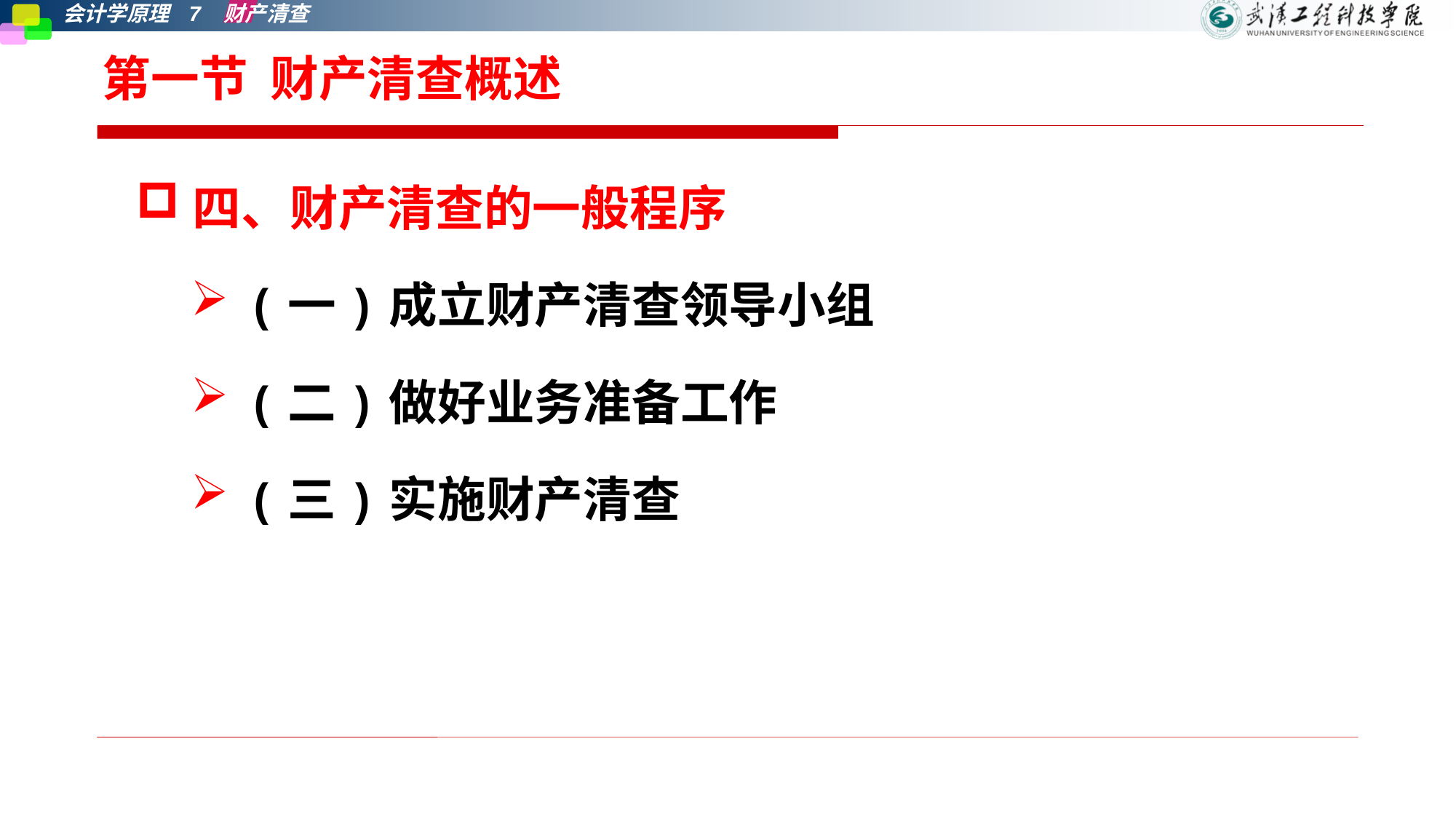

# 第一节  财产清查概述
四、财产清查的一般程序
(一)成立财产清查领导小组
(二)做好业务准备工作
(三)实施财产清查